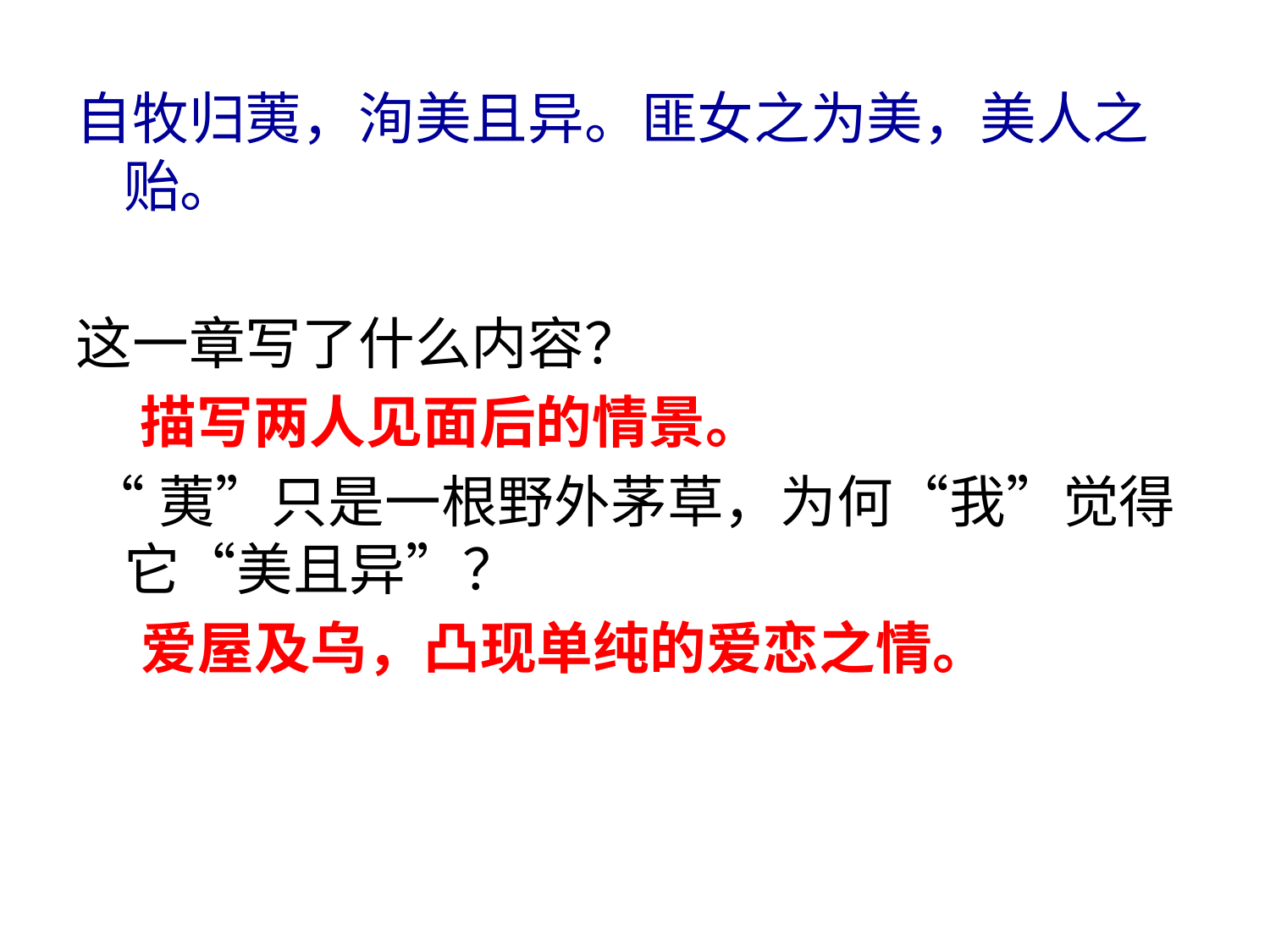

自牧归荑，洵美且异。匪女之为美，美人之贻。

这一章写了什么内容？
    描写两人见面后的情景。
 “荑”只是一根野外茅草，为何“我”觉得它“美且异”？
    爱屋及乌，凸现单纯的爱恋之情。